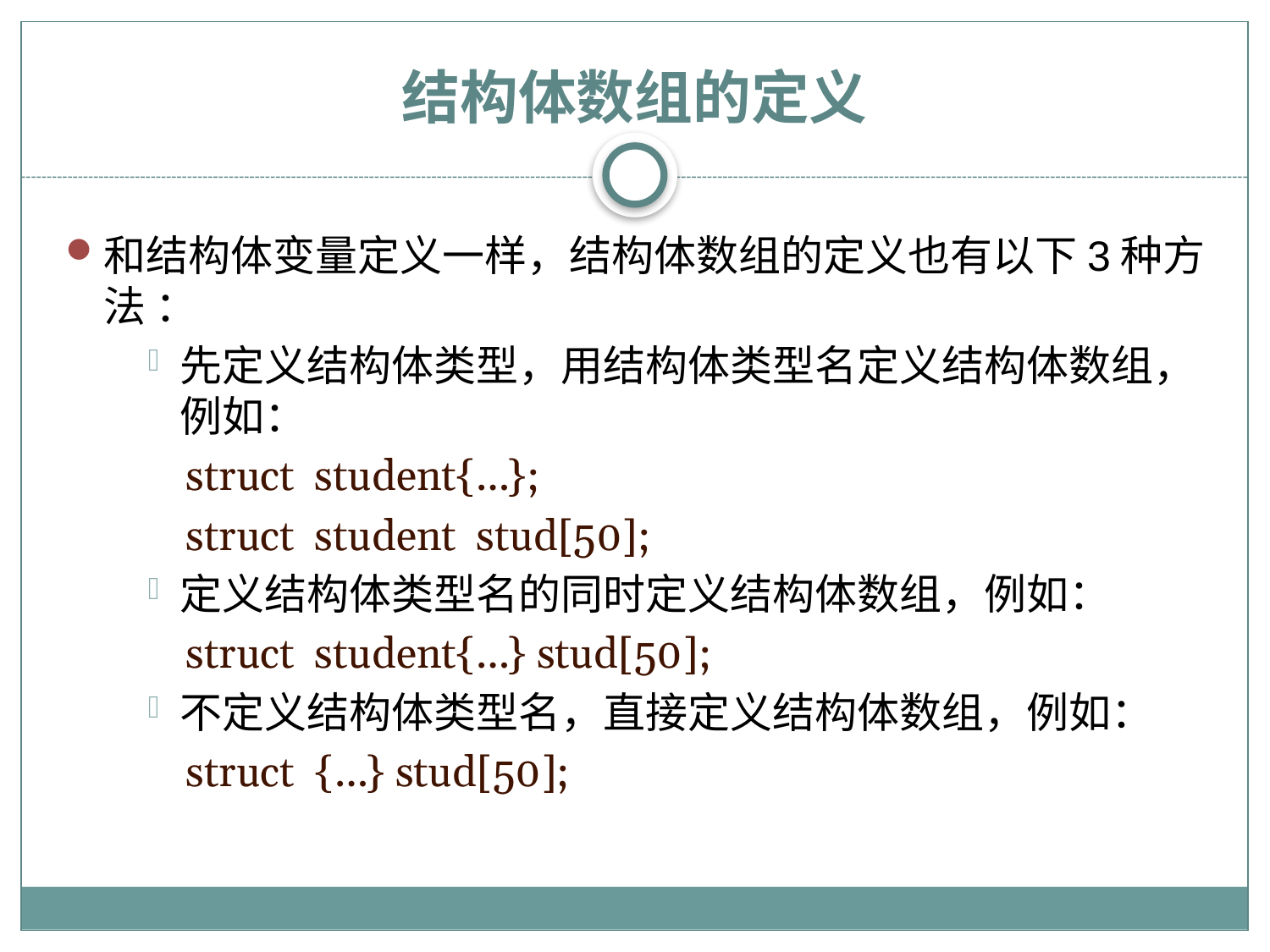

# 结构体数组的定义
和结构体变量定义一样，结构体数组的定义也有以下3种方法 ：
先定义结构体类型，用结构体类型名定义结构体数组，例如：
struct  student{…};
struct  student  stud[50];
定义结构体类型名的同时定义结构体数组，例如：
struct  student{…} stud[50];
不定义结构体类型名，直接定义结构体数组，例如：
struct  {…} stud[50];